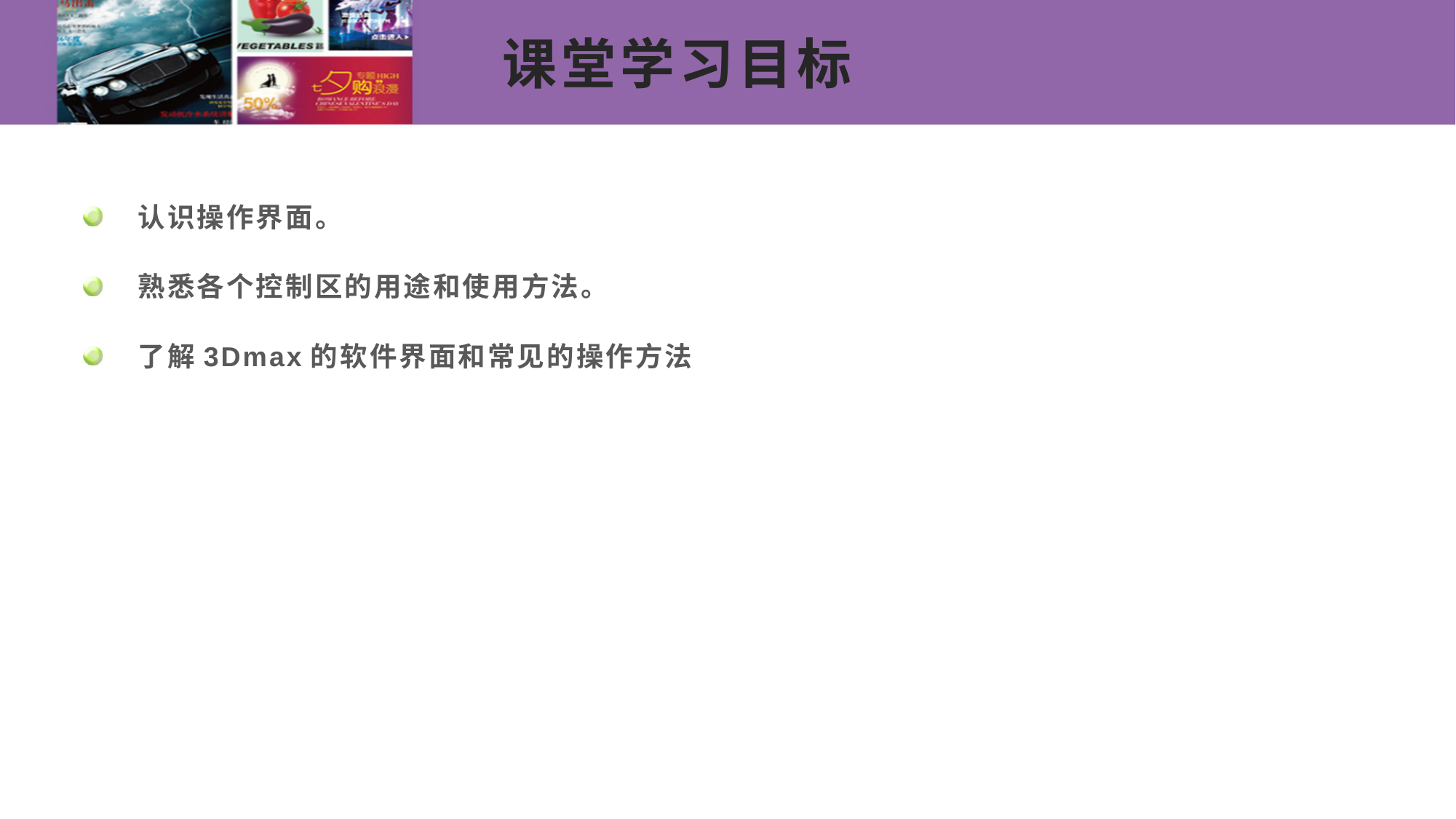

# 课堂学习目标
认识操作界面。
熟悉各个控制区的用途和使用方法。
了解3Dmax的软件界面和常见的操作方法